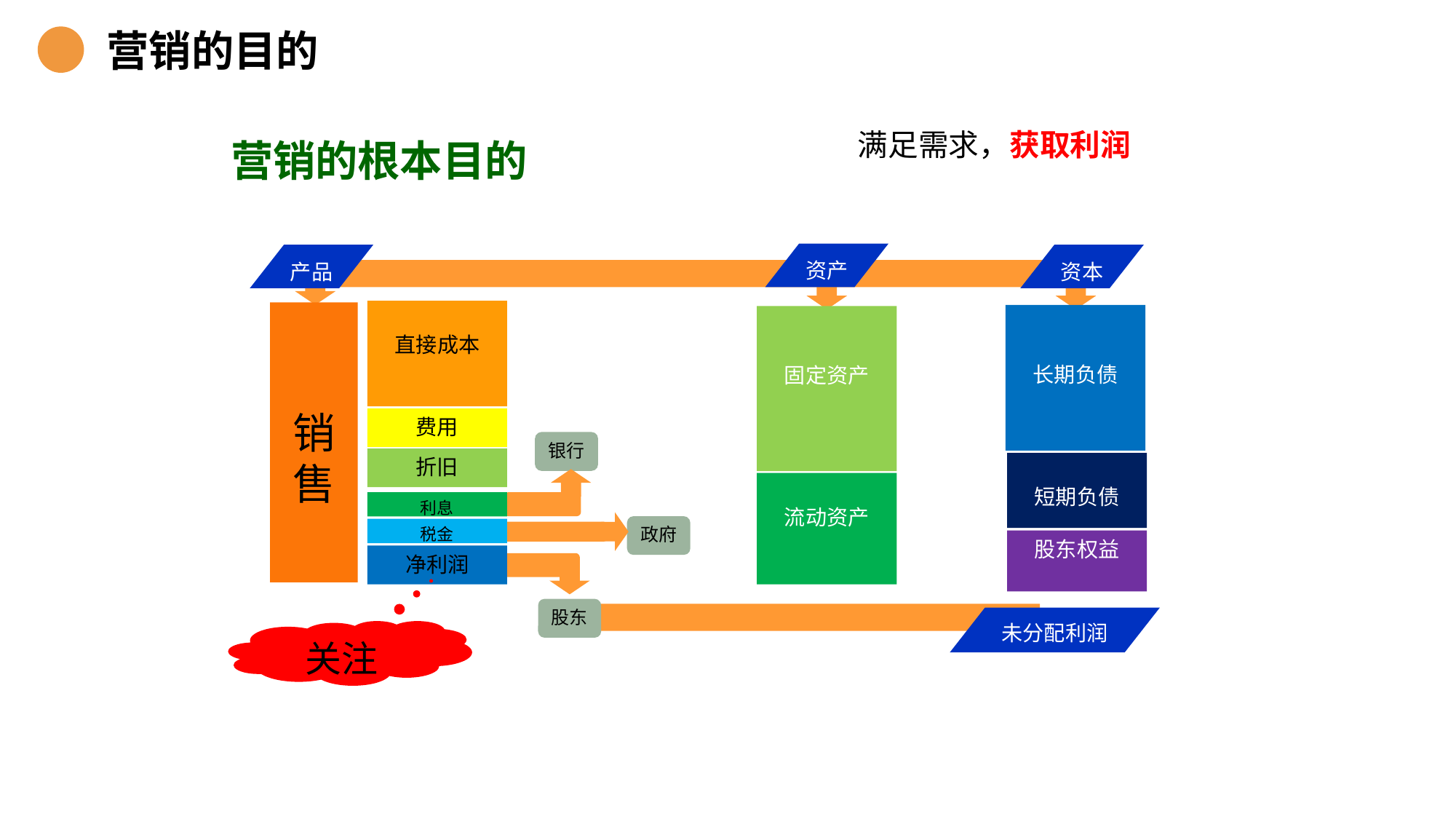

营销的目的

营销的根本目的
满足需求，获取利润
资产
产品
资本

直接成本

销
售

长期负债

固定资产
费用
银行
折旧

短期负债

流动资产
利息

政府

税金

股东权益
净利润

股东

未分配利润
关注